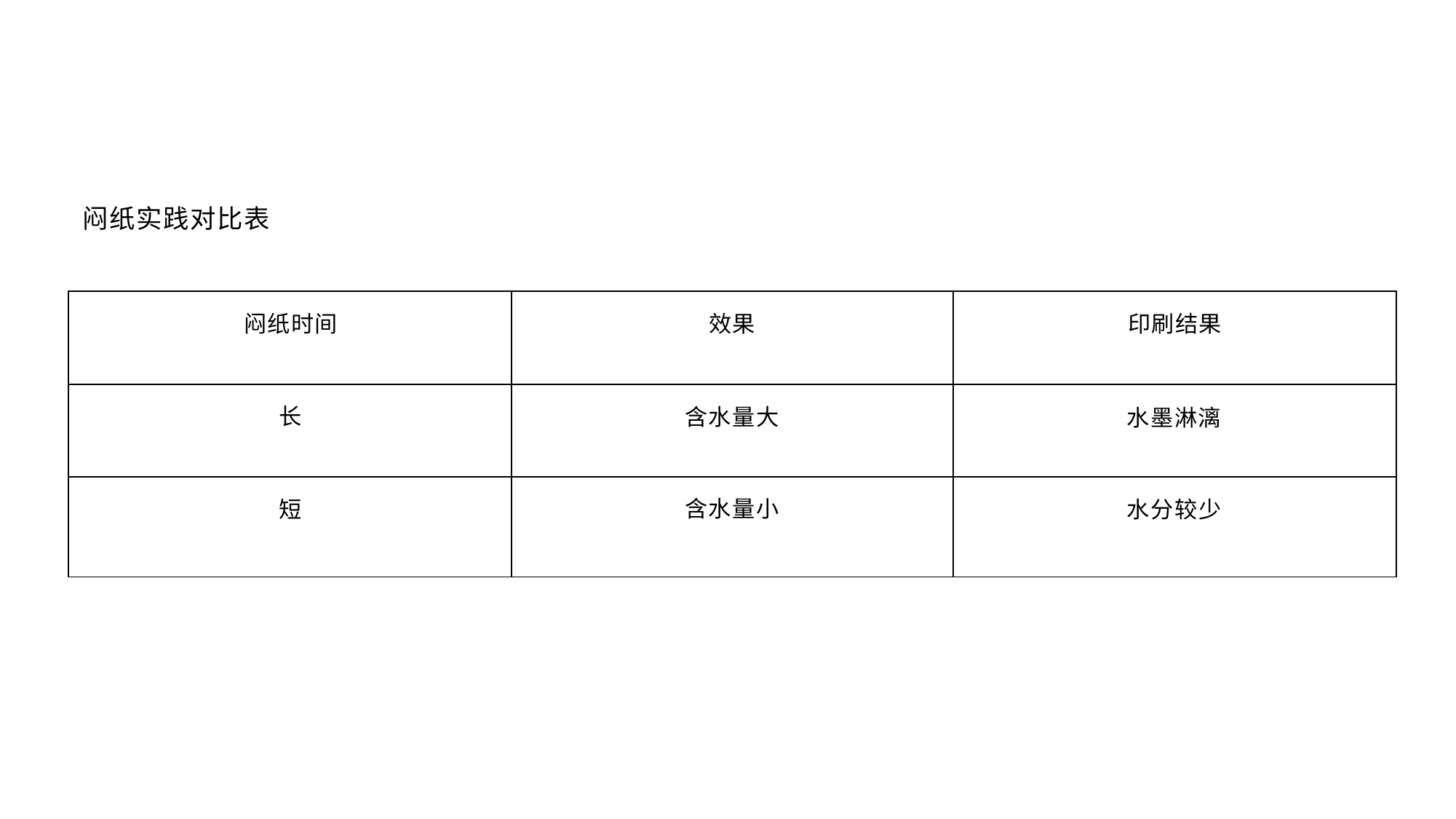

闷纸实践对比表
| 闷纸时间 | 效果 | 印刷结果 |
| --- | --- | --- |
| 长 | 含水量大 | 水墨淋漓 |
| 短 | 含水量小 | 水分较少 |